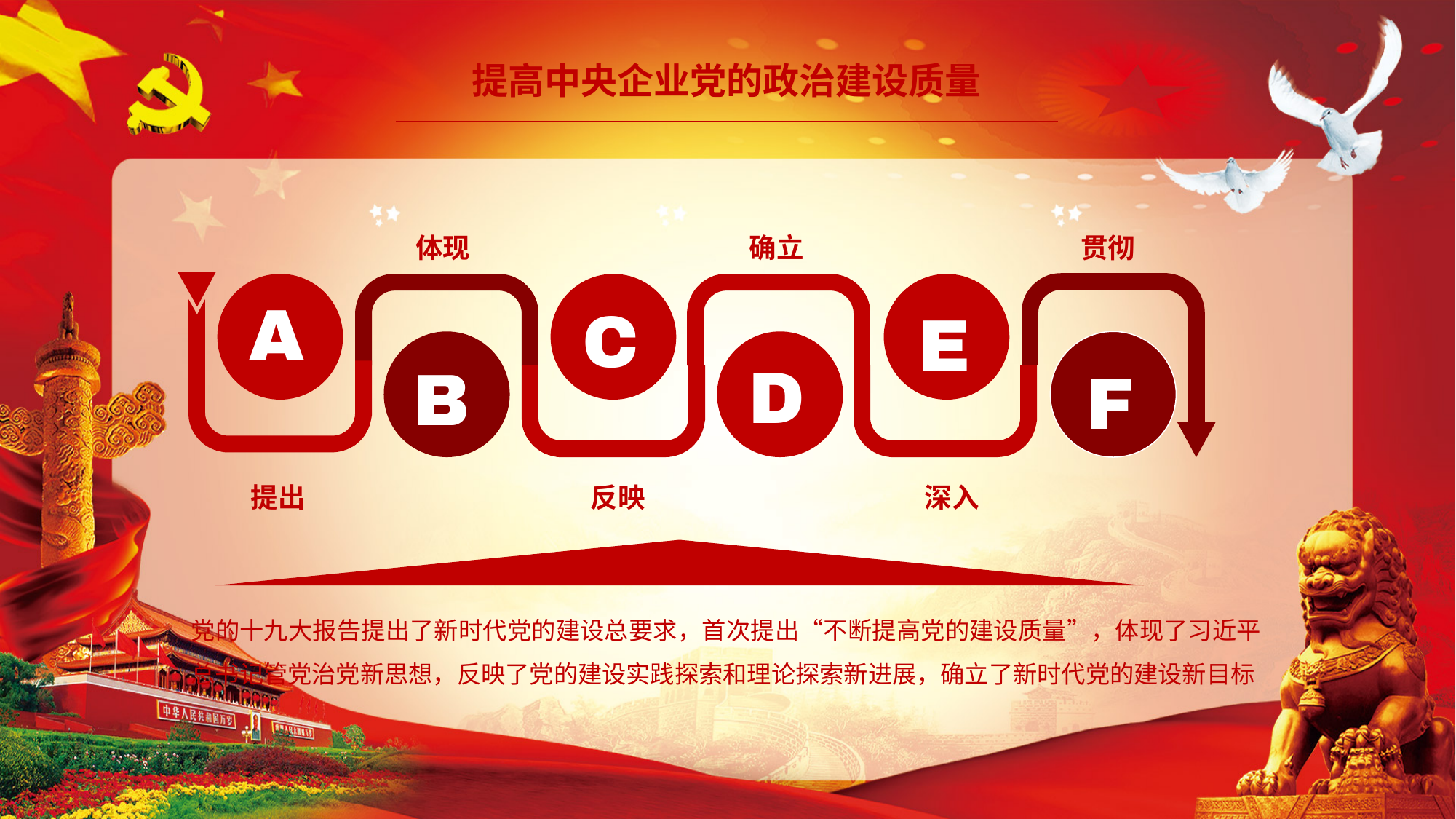

提高中央企业党的政治建设质量
体现
确立
贯彻

A

E

C

D

F

B

提出
反映
深入

党的十九大报告提出了新时代党的建设总要求，首次提出“不断提高党的建设质量”，体现了习近平总书记管党治党新思想，反映了党的建设实践探索和理论探索新进展，确立了新时代党的建设新目标